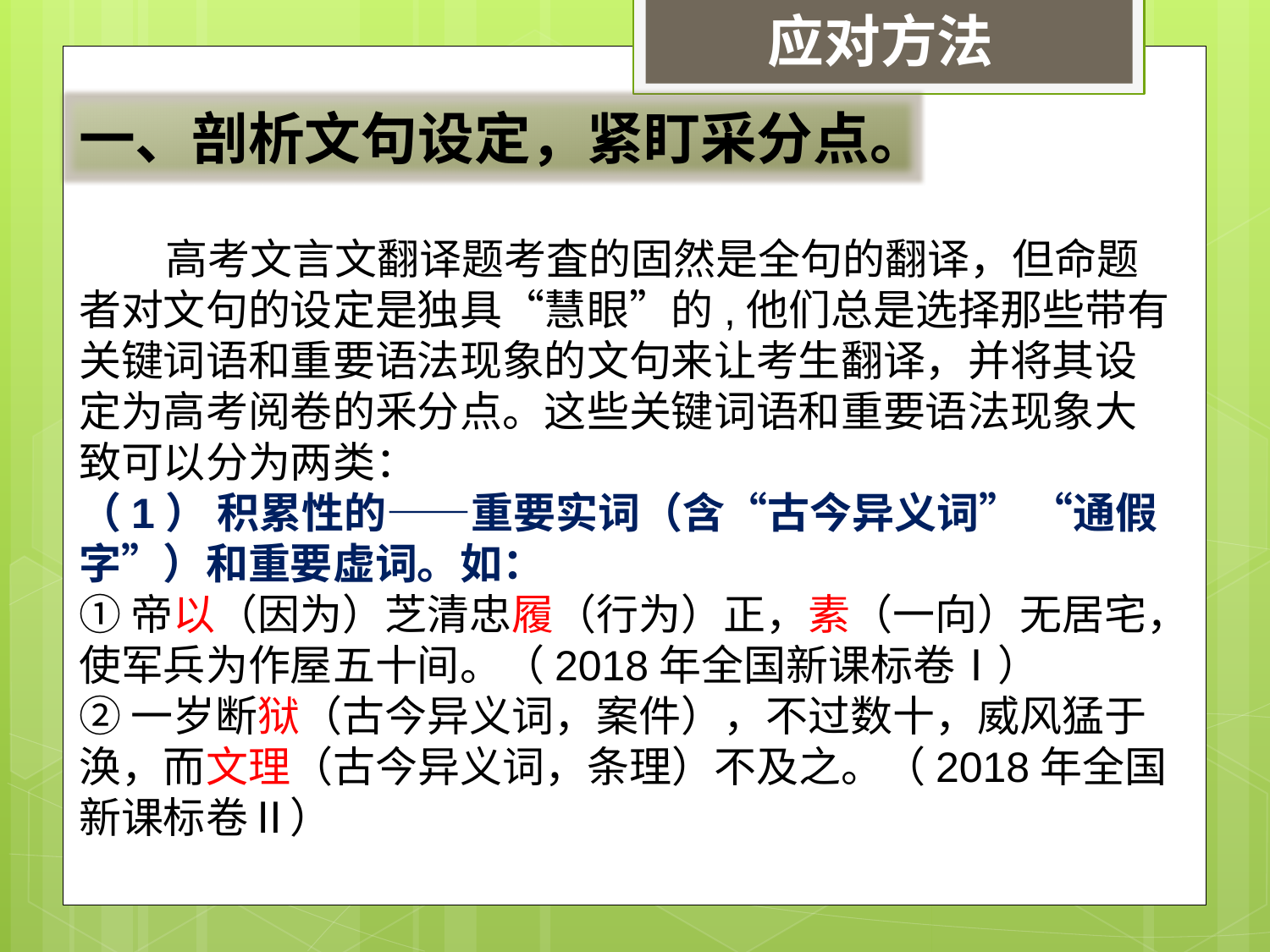

应对方法
一、剖析文句设定，紧盯采分点。
        高考文言文翻译题考査的固然是全句的翻译，但命题者对文句的设定是独具“慧眼”的,他们总是选择那些带有关键词语和重要语法现象的文句来让考生翻译，并将其设定为高考阅卷的釆分点。这些关键词语和重要语法现象大致可以分为两类：
（1） 积累性的——重要实词（含“古今异义词” “通假字”）和重要虚词。如：
① 帝以（因为）芝清忠履（行为）正，素（一向）无居宅，使军兵为作屋五十间。（2018年全国新课标卷Ⅰ）
② 一岁断狱（古今异义词，案件），不过数十，威风猛于涣，而文理（古今异义词，条理）不及之。（2018年全国新课标卷Ⅱ）